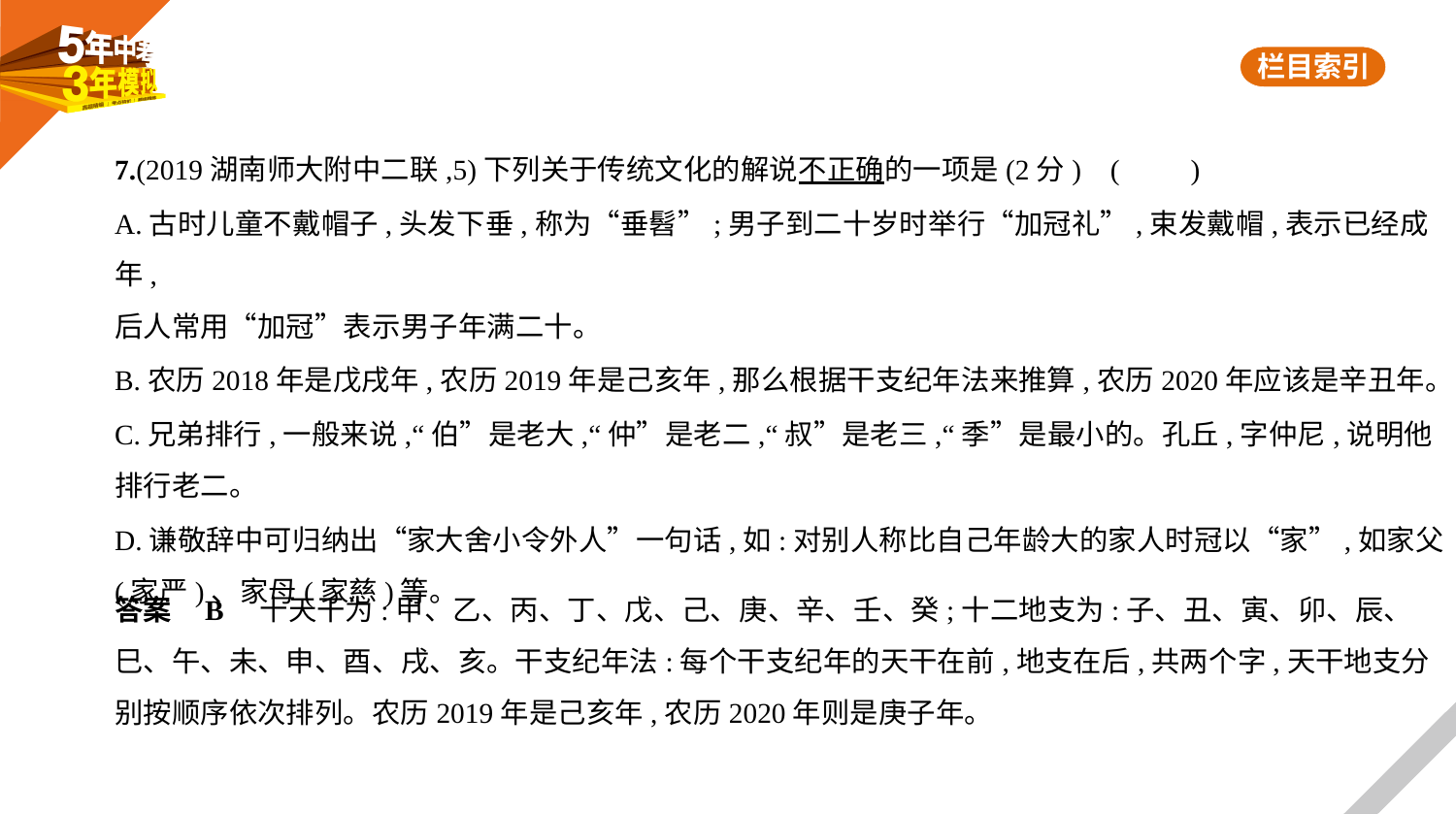

7.(2019湖南师大附中二联,5)下列关于传统文化的解说不正确的一项是(2分) (　　)
A.古时儿童不戴帽子,头发下垂,称为“垂髫”;男子到二十岁时举行“加冠礼”,束发戴帽,表示已经成年,
后人常用“加冠”表示男子年满二十。
B.农历2018年是戊戌年,农历2019年是己亥年,那么根据干支纪年法来推算,农历2020年应该是辛丑年。
C.兄弟排行,一般来说,“伯”是老大,“仲”是老二,“叔”是老三,“季”是最小的。孔丘,字仲尼,说明他
排行老二。
D.谦敬辞中可归纳出“家大舍小令外人”一句话,如:对别人称比自己年龄大的家人时冠以“家”,如家父
(家严)、家母(家慈)等。
答案    B　十天干为:甲、乙、丙、丁、戊、己、庚、辛、壬、癸;十二地支为:子、丑、寅、卯、辰、
巳、午、未、申、酉、戌、亥。干支纪年法:每个干支纪年的天干在前,地支在后,共两个字,天干地支分
别按顺序依次排列。农历2019年是己亥年,农历2020年则是庚子年。